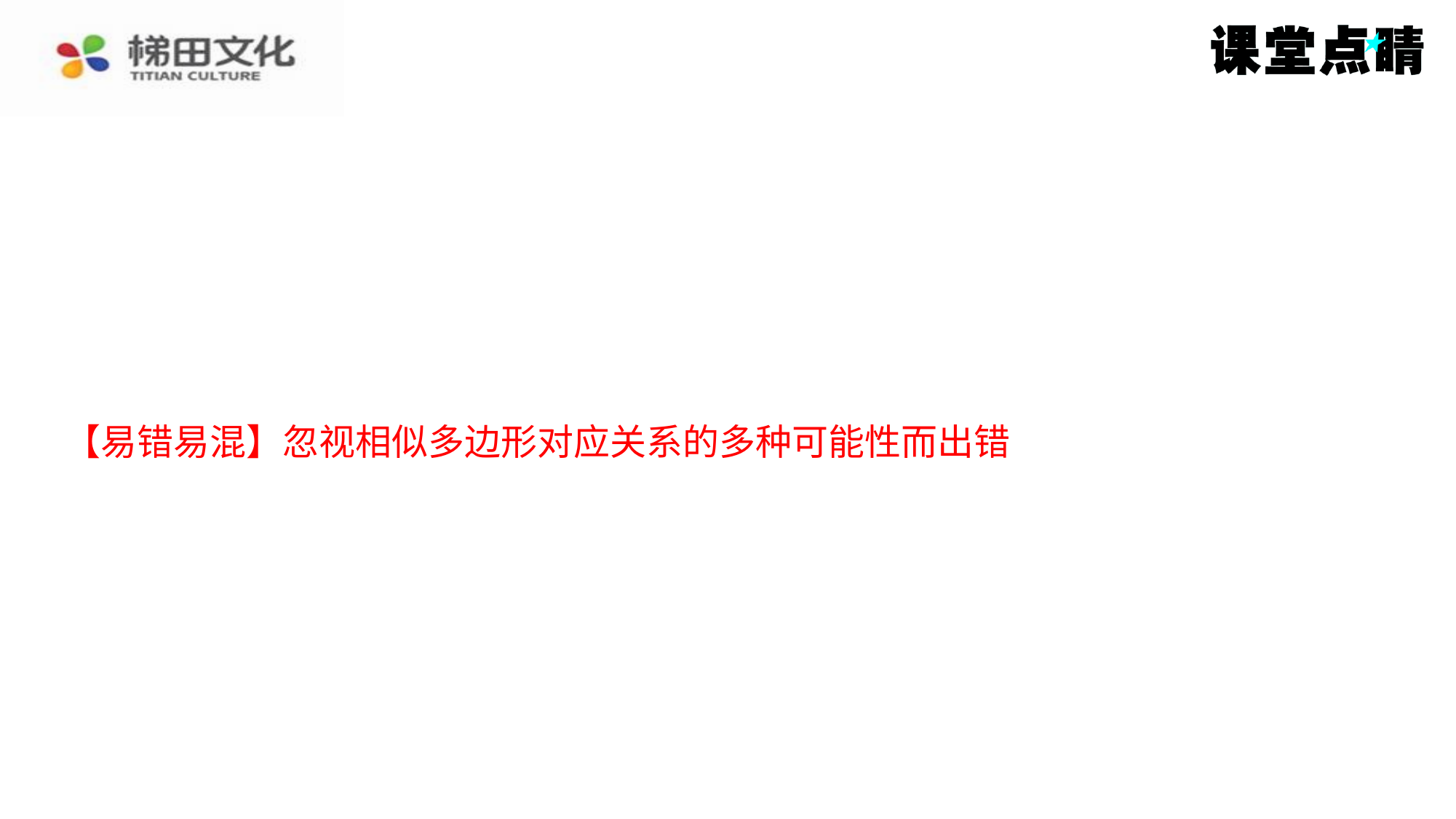

【易错易混】忽视相似多边形对应关系的多种可能性而出错
【易错易混】忽视相似多边形对应关系的多种可能性而出错